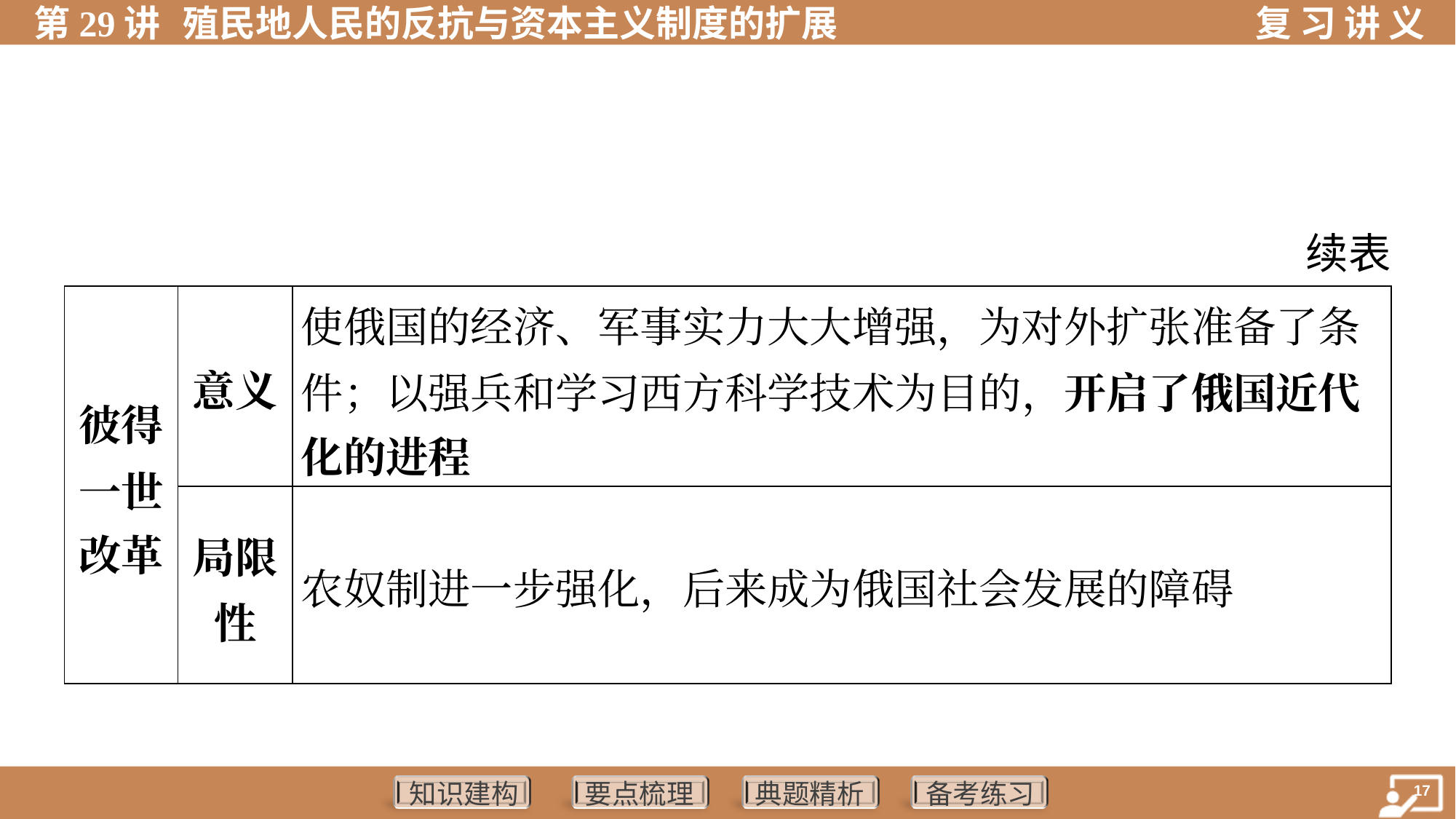

续表
| 彼得 一世 改革 | 意义 | 使俄国的经济、军事实力大大增强，为对外扩张准备了条 件；以强兵和学习西方科学技术为目的，开启了俄国近代 化的进程 |  |  |  |  |  |  |  |
| --- | --- | --- | --- | --- | --- | --- | --- | --- | --- |
|  | 局限 性 | 农奴制进一步强化，后来成为俄国社会发展的障碍 |  |  |  |  |  |  |  |